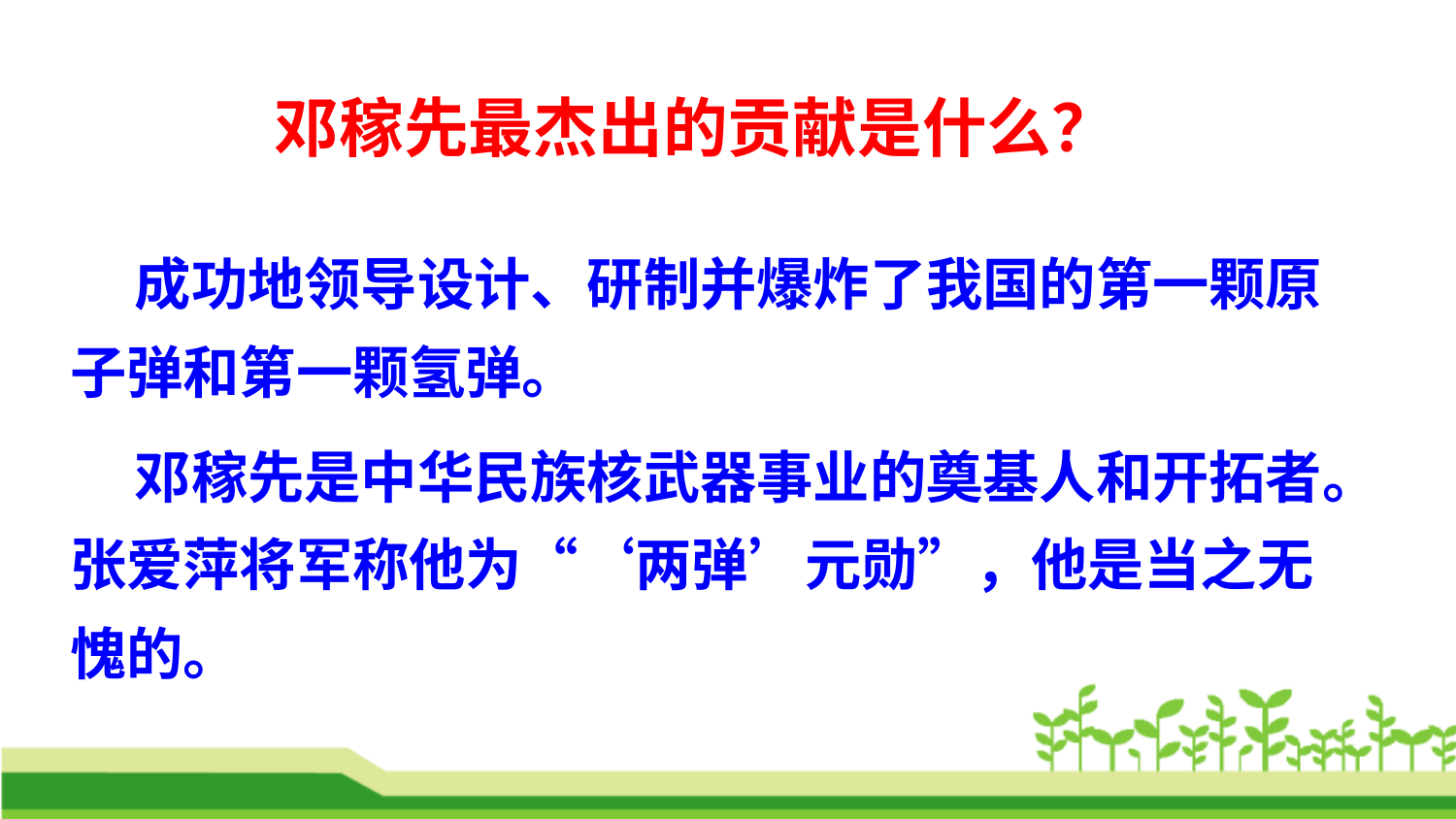

邓稼先最杰出的贡献是什么？
    成功地领导设计、研制并爆炸了我国的第一颗原子弹和第一颗氢弹。
    邓稼先是中华民族核武器事业的奠基人和开拓者。张爱萍将军称他为“‘两弹’元勋”，他是当之无愧的。